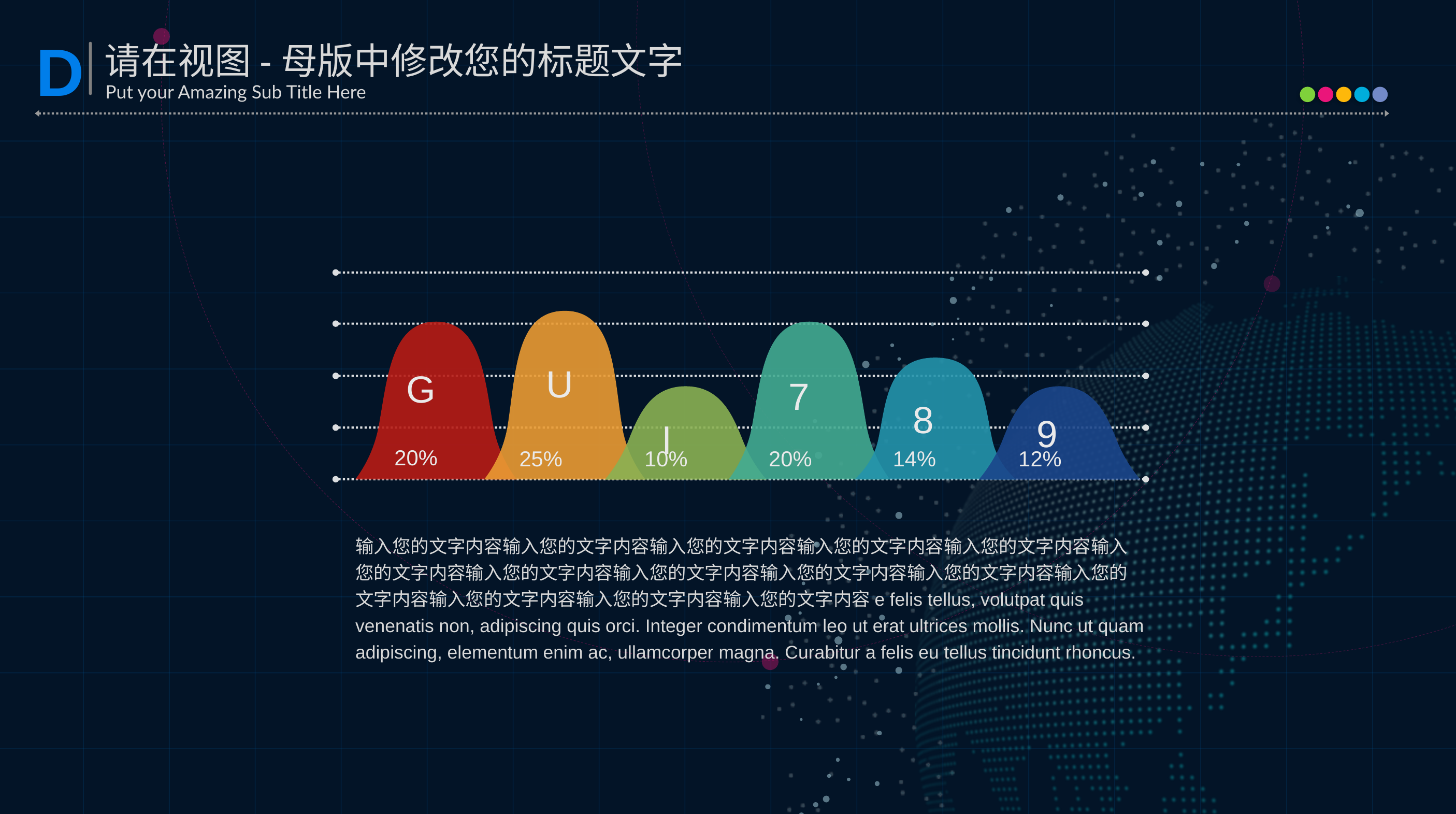

U
G

7

8
9
l

20%
25%
10%
20%
14%
12%

输入您的文字内容输入您的文字内容输入您的文字内容输入您的文字内容输入您的文字内容输入您的文字内容输入您的文字内容输入您的文字内容输入您的文字内容输入您的文字内容输入您的文字内容输入您的文字内容输入您的文字内容输入您的文字内容e felis tellus, volutpat quis venenatis non, adipiscing quis orci. Integer condimentum leo ut erat ultrices mollis. Nunc ut quam adipiscing, elementum enim ac, ullamcorper magna. Curabitur a felis eu tellus tincidunt rhoncus.